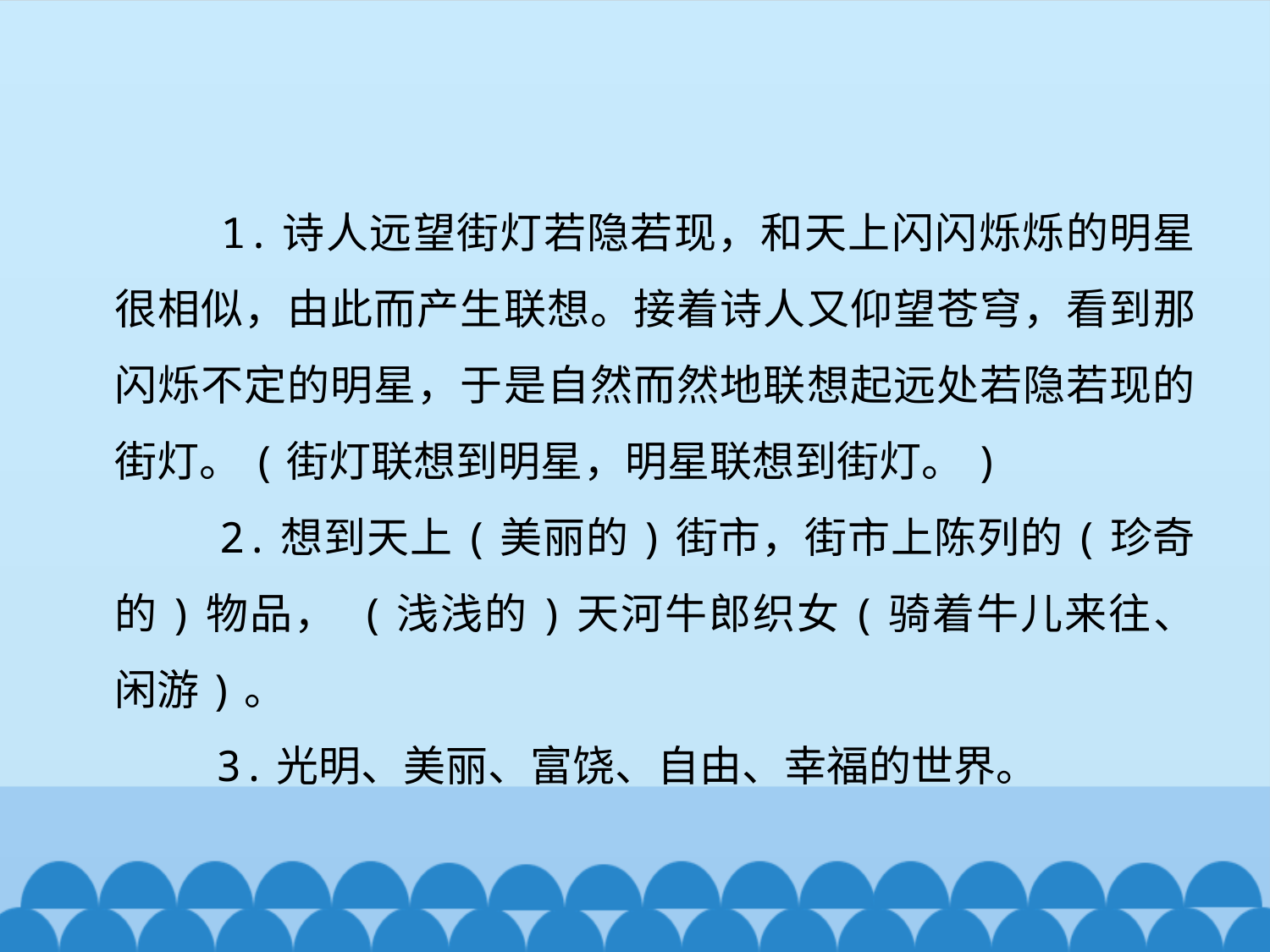

1.诗人远望街灯若隐若现，和天上闪闪烁烁的明星很相似，由此而产生联想。接着诗人又仰望苍穹，看到那闪烁不定的明星，于是自然而然地联想起远处若隐若现的街灯。(街灯联想到明星，明星联想到街灯。)
    2.想到天上(美丽的)街市，街市上陈列的(珍奇的)物品， (浅浅的)天河牛郎织女(骑着牛儿来往、闲游)。
    3.光明、美丽、富饶、自由、幸福的世界。